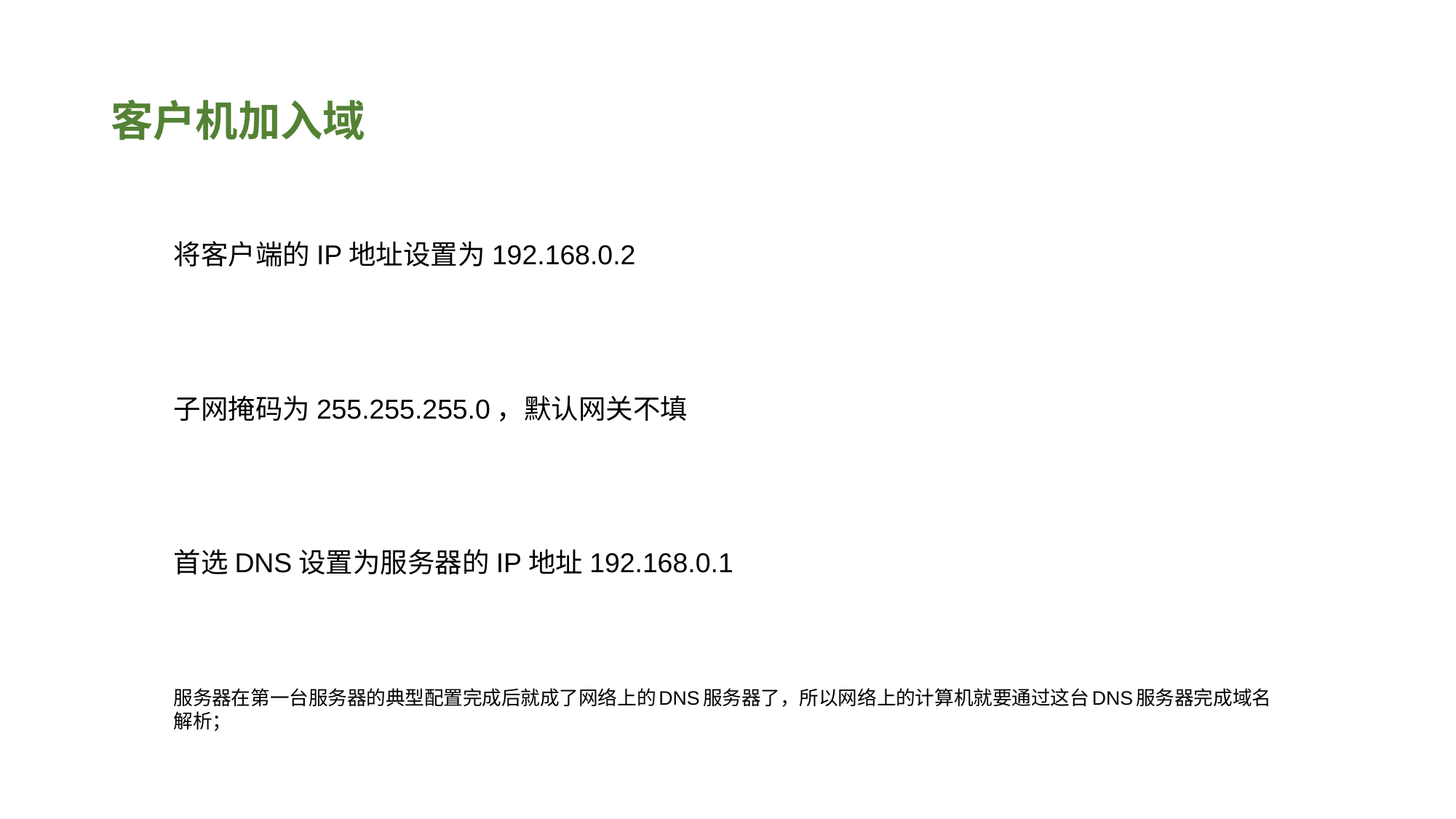

# 客户机加入域
将客户端的IP地址设置为192.168.0.2
子网掩码为255.255.255.0，默认网关不填
首选DNS设置为服务器的IP地址192.168.0.1
服务器在第一台服务器的典型配置完成后就成了网络上的DNS服务器了，所以网络上的计算机就要通过这台DNS服务器完成域名解析；